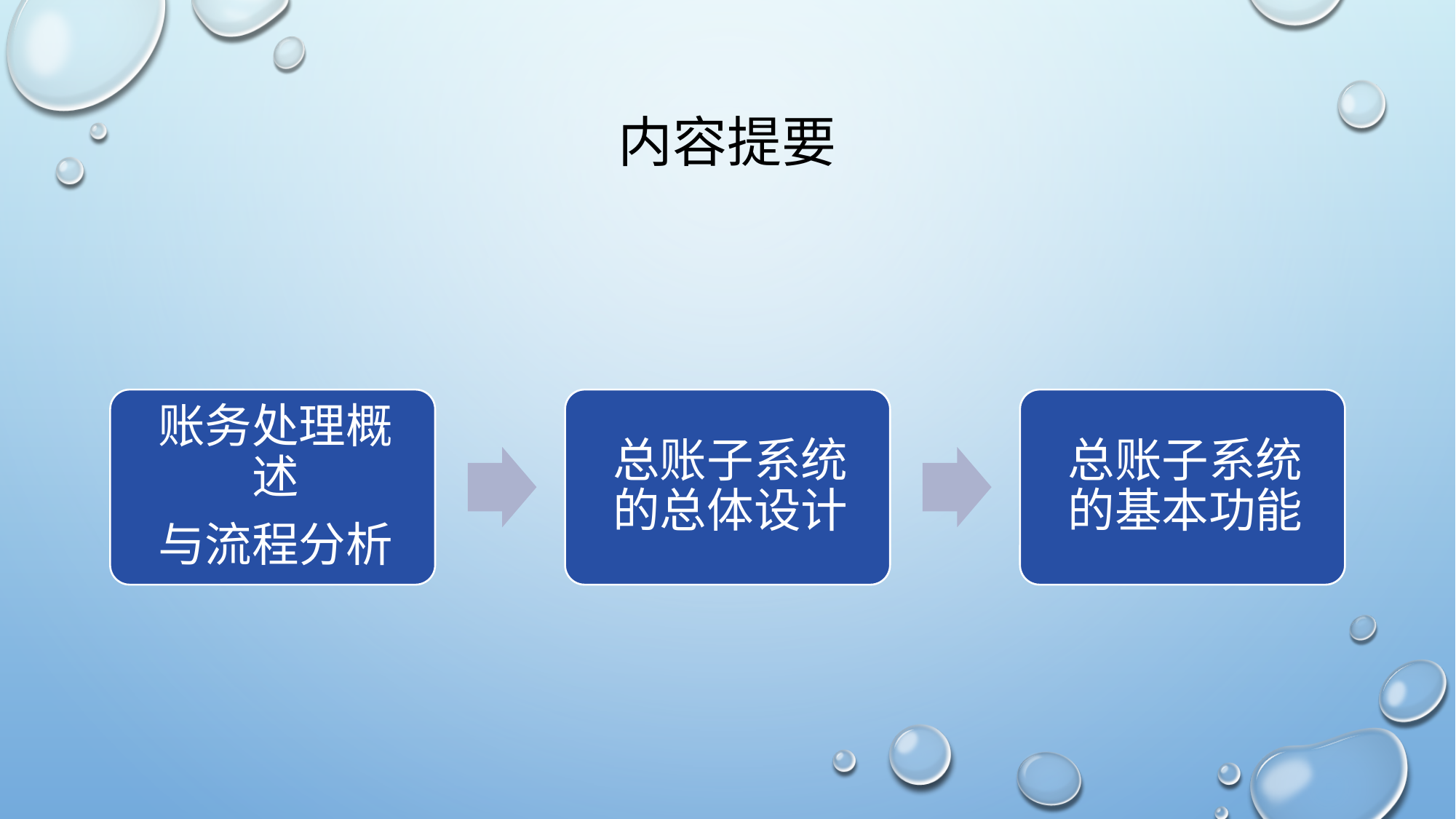

# 内容提要
账务处理概述
与流程分析

总账子系统的总体设计

总账子系统的基本功能